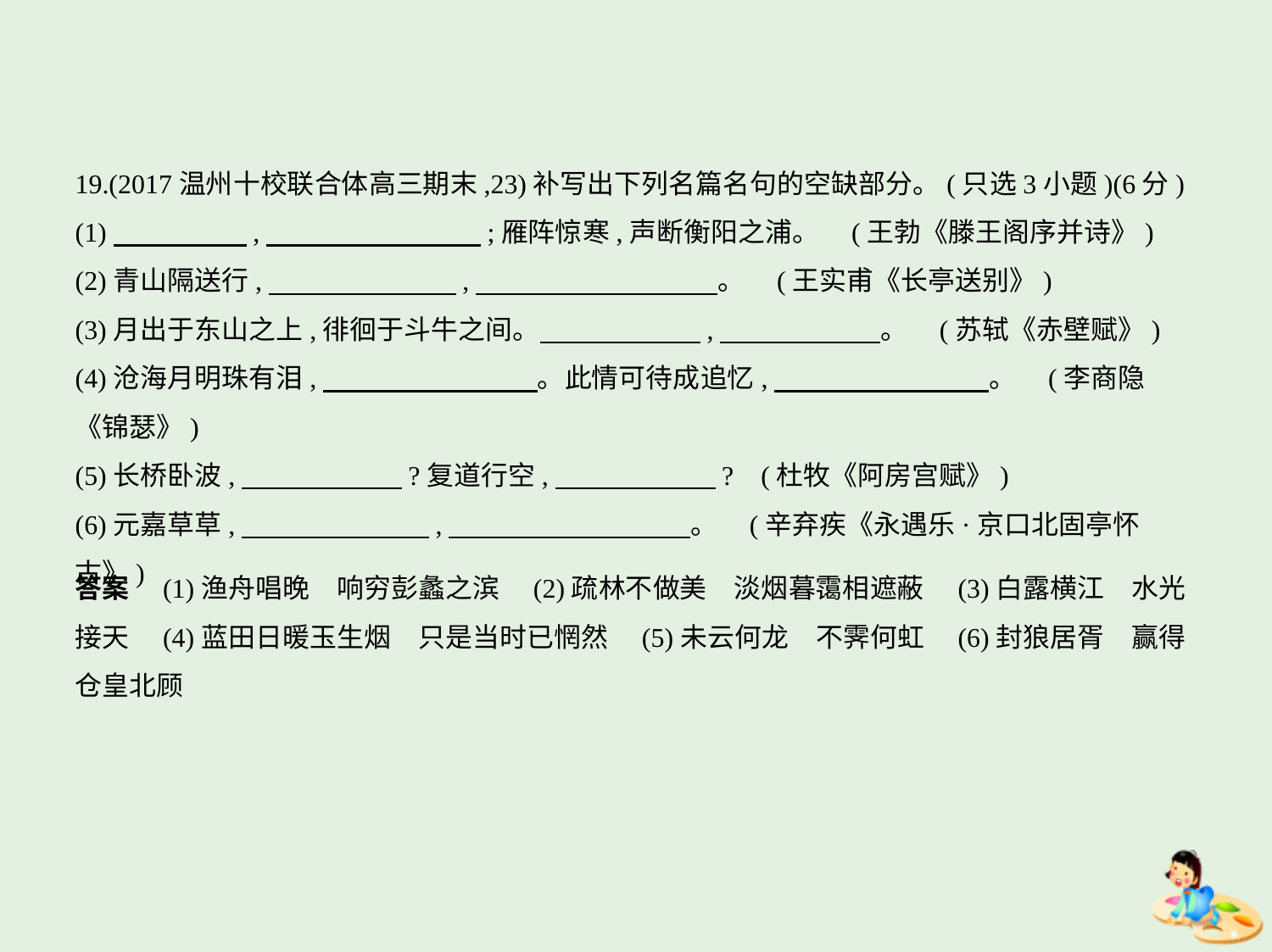

19.(2017温州十校联合体高三期末,23)补写出下列名篇名句的空缺部分。(只选3小题)(6分)
(1)　　　　    ,　　　　　　　    ;雁阵惊寒,声断衡阳之浦。 (王勃《滕王阁序并诗》)
(2)青山隔送行,　　　　　　    ,　　　　　　　　    。 (王实甫《长亭送别》)
(3)月出于东山之上,徘徊于斗牛之间。　　　　　    ,　　　　　    。 (苏轼《赤壁赋》)
(4)沧海月明珠有泪,　　　　　　　    。此情可待成追忆,　　　　　　　    。 (李商隐
《锦瑟》)
(5)长桥卧波,　　　　　    ?复道行空,　　　　　    ? (杜牧《阿房宫赋》)
(6)元嘉草草,　　　　　　    ,　　　　　　　　    。 (辛弃疾《永遇乐·京口北固亭怀古》)
答案　(1)渔舟唱晚　响穷彭蠡之滨　(2)疏林不做美　淡烟暮霭相遮蔽　(3)白露横江　水光
接天　(4)蓝田日暖玉生烟　只是当时已惘然　(5)未云何龙　不霁何虹　(6)封狼居胥　赢得
仓皇北顾